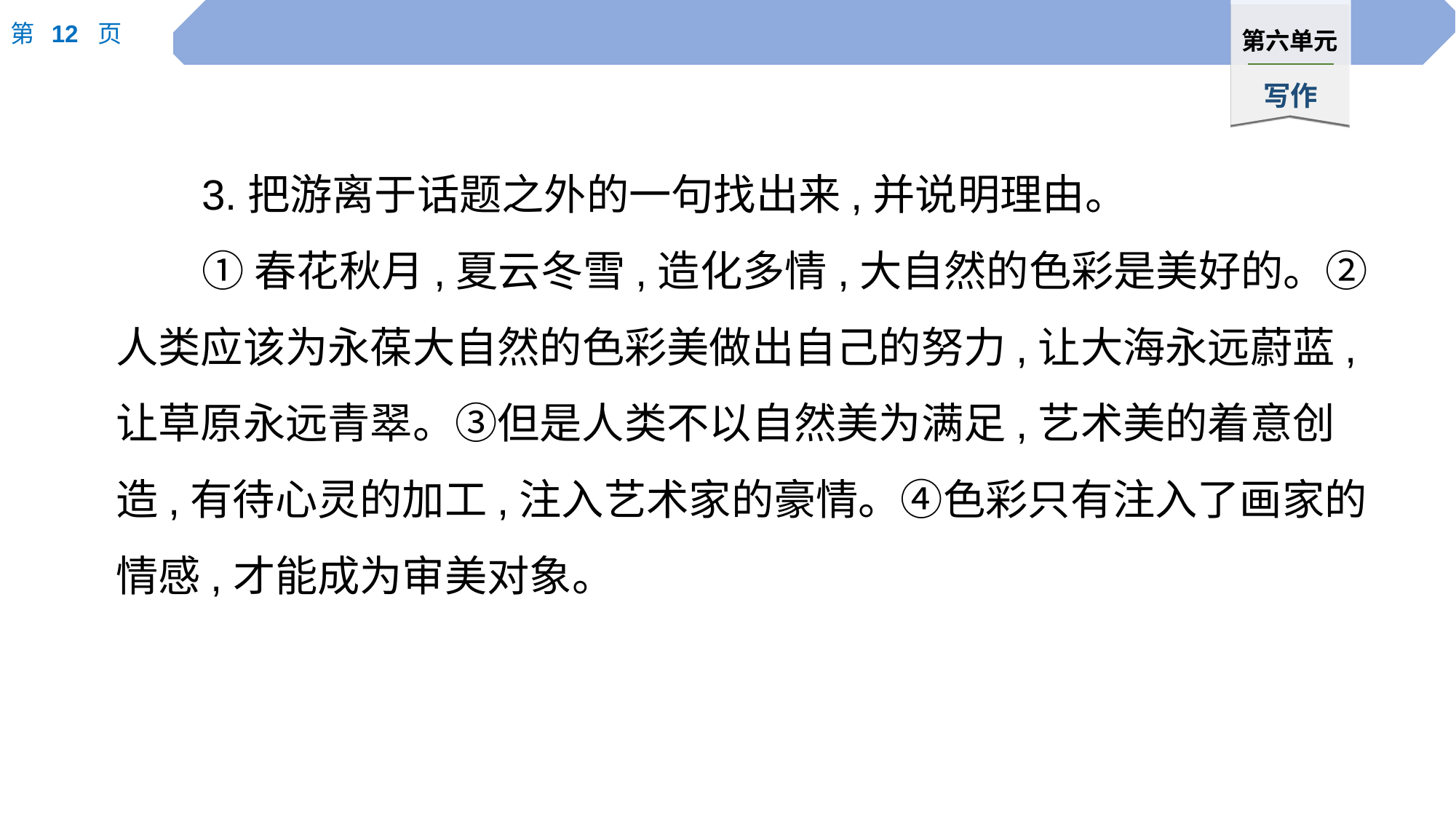

3.把游离于话题之外的一句找出来,并说明理由。
①春花秋月,夏云冬雪,造化多情,大自然的色彩是美好的。②人类应该为永葆大自然的色彩美做出自己的努力,让大海永远蔚蓝,让草原永远青翠。③但是人类不以自然美为满足,艺术美的着意创造,有待心灵的加工,注入艺术家的豪情。④色彩只有注入了画家的情感,才能成为审美对象。